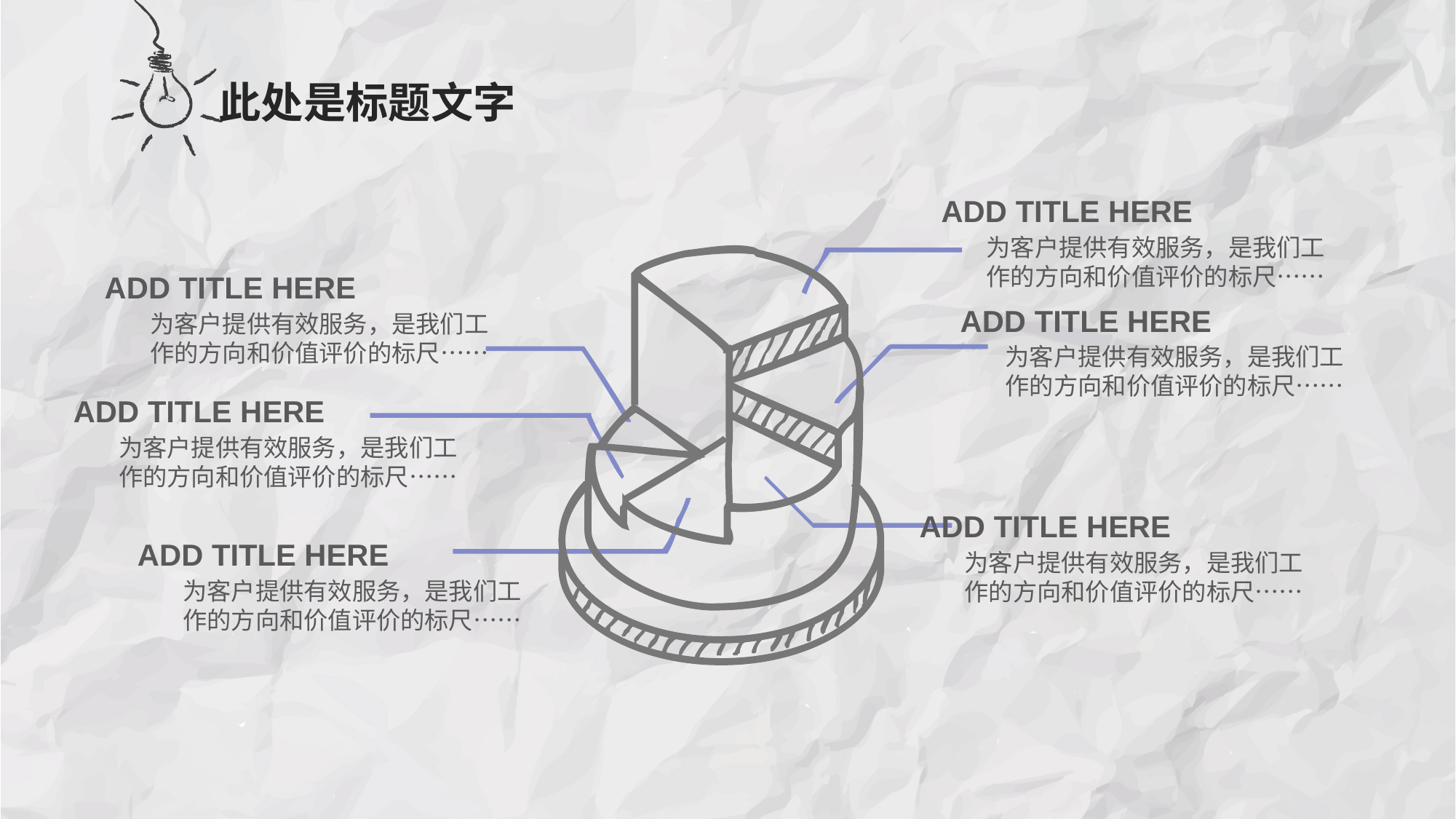

此处是标题文字
ADD TITLE HERE
为客户提供有效服务，是我们工作的方向和价值评价的标尺……

ADD TITLE HERE
为客户提供有效服务，是我们工作的方向和价值评价的标尺……
ADD TITLE HERE
为客户提供有效服务，是我们工作的方向和价值评价的标尺……

ADD TITLE HERE
为客户提供有效服务，是我们工作的方向和价值评价的标尺……

ADD TITLE HERE
为客户提供有效服务，是我们工作的方向和价值评价的标尺……
ADD TITLE HERE
为客户提供有效服务，是我们工作的方向和价值评价的标尺……